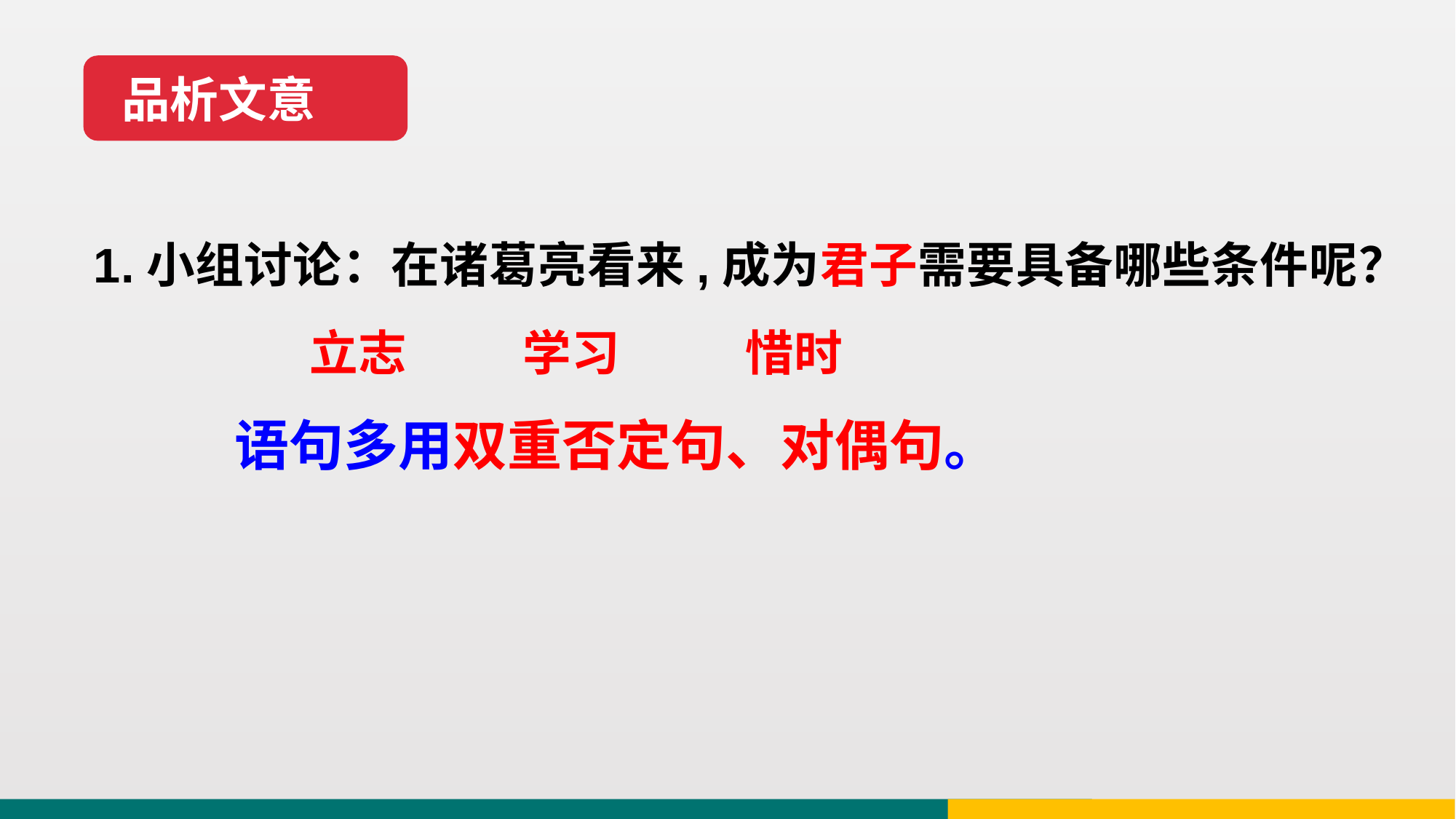

品析文意
1.小组讨论：在诸葛亮看来,成为君子需要具备哪些条件呢？
立志
学习
惜时
语句多用双重否定句、对偶句。